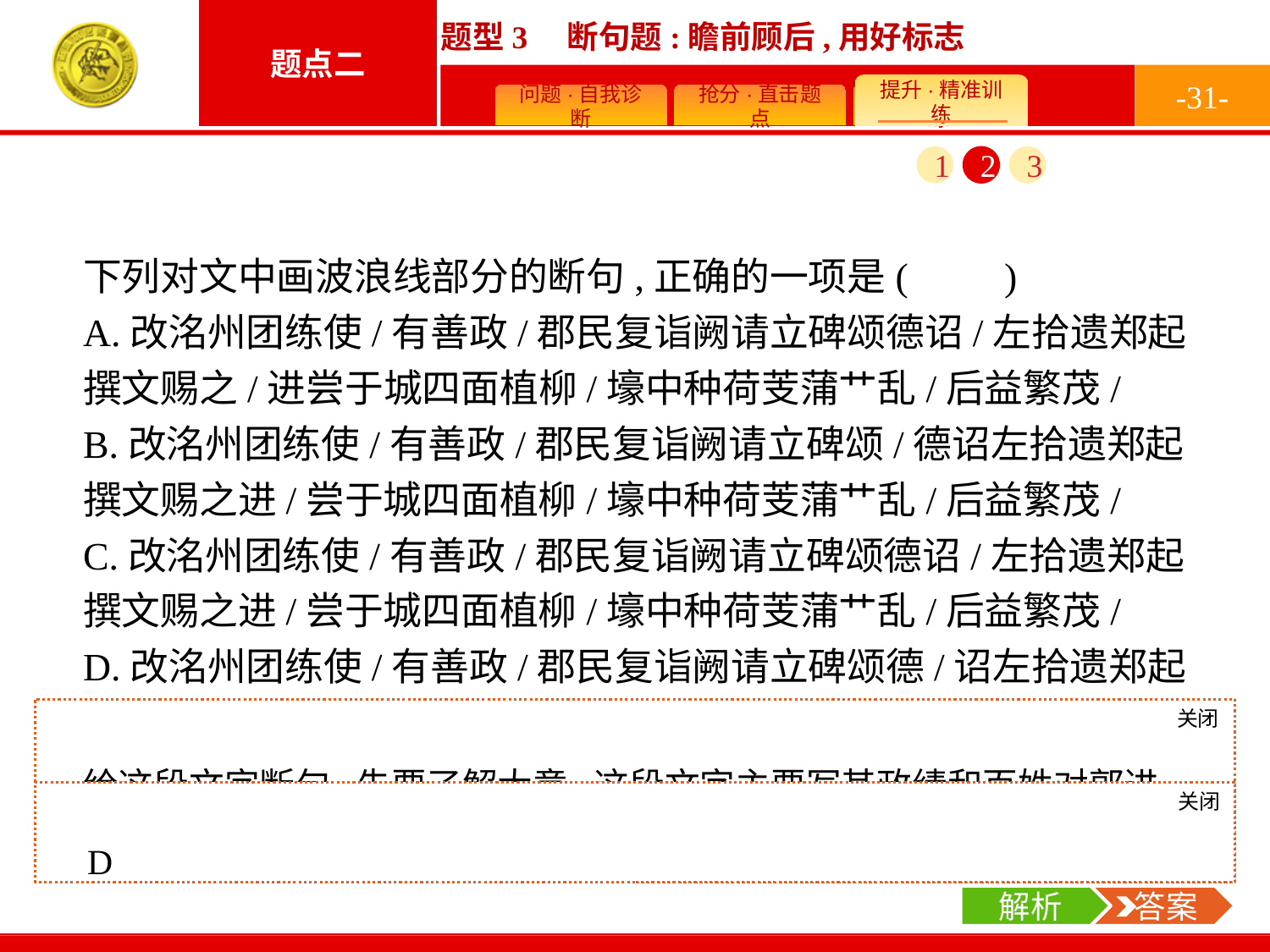

-31-
1
2
3
下列对文中画波浪线部分的断句,正确的一项是(　　)
A.改洺州团练使/有善政/郡民复诣阙请立碑颂德诏/左拾遗郑起撰文赐之/进尝于城四面植柳/壕中种荷芰蒲艹乱/后益繁茂/
B.改洺州团练使/有善政/郡民复诣阙请立碑颂/德诏左拾遗郑起撰文赐之进/尝于城四面植柳/壕中种荷芰蒲艹乱/后益繁茂/
C.改洺州团练使/有善政/郡民复诣阙请立碑颂德诏/左拾遗郑起撰文赐之进/尝于城四面植柳/壕中种荷芰蒲艹乱/后益繁茂/
D.改洺州团练使/有善政/郡民复诣阙请立碑颂德/诏左拾遗郑起撰文赐之/进尝于城四面植柳/壕中种荷芰蒲艹乱/后益繁茂/

关闭
解析

给这段文字断句,先要了解大意,这段文字主要写其政绩和百姓对郭进的热爱,然后根据名词和动词词组断句。
关闭

解析
  答案

D
解析
  答案